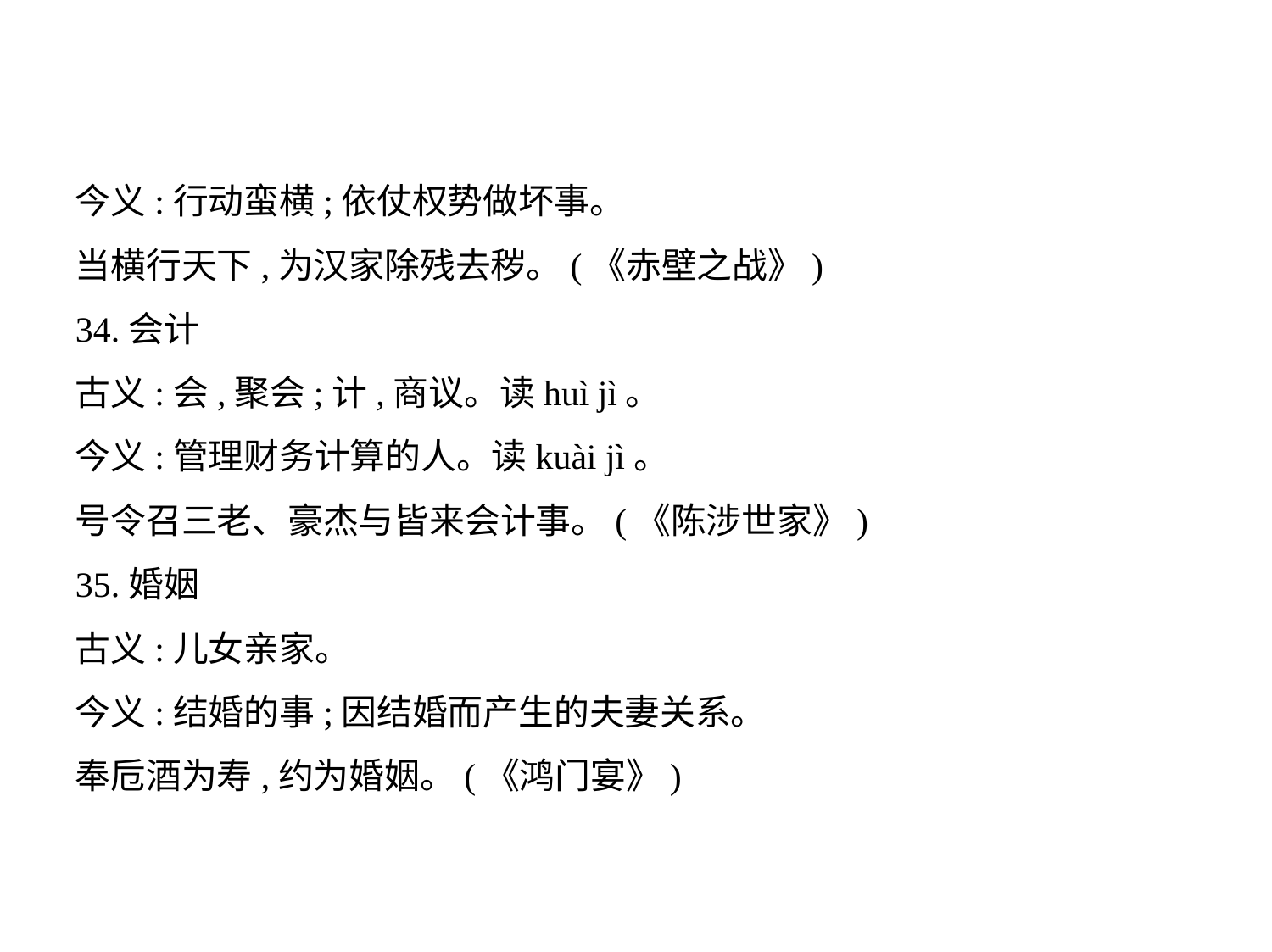

今义:行动蛮横;依仗权势做坏事。
当横行天下,为汉家除残去秽。(《赤壁之战》)
34.会计
古义:会,聚会;计,商议。读huì jì。
今义:管理财务计算的人。读kuài jì。
号令召三老、豪杰与皆来会计事。(《陈涉世家》)
35.婚姻
古义:儿女亲家。
今义:结婚的事;因结婚而产生的夫妻关系。
奉卮酒为寿,约为婚姻。(《鸿门宴》)